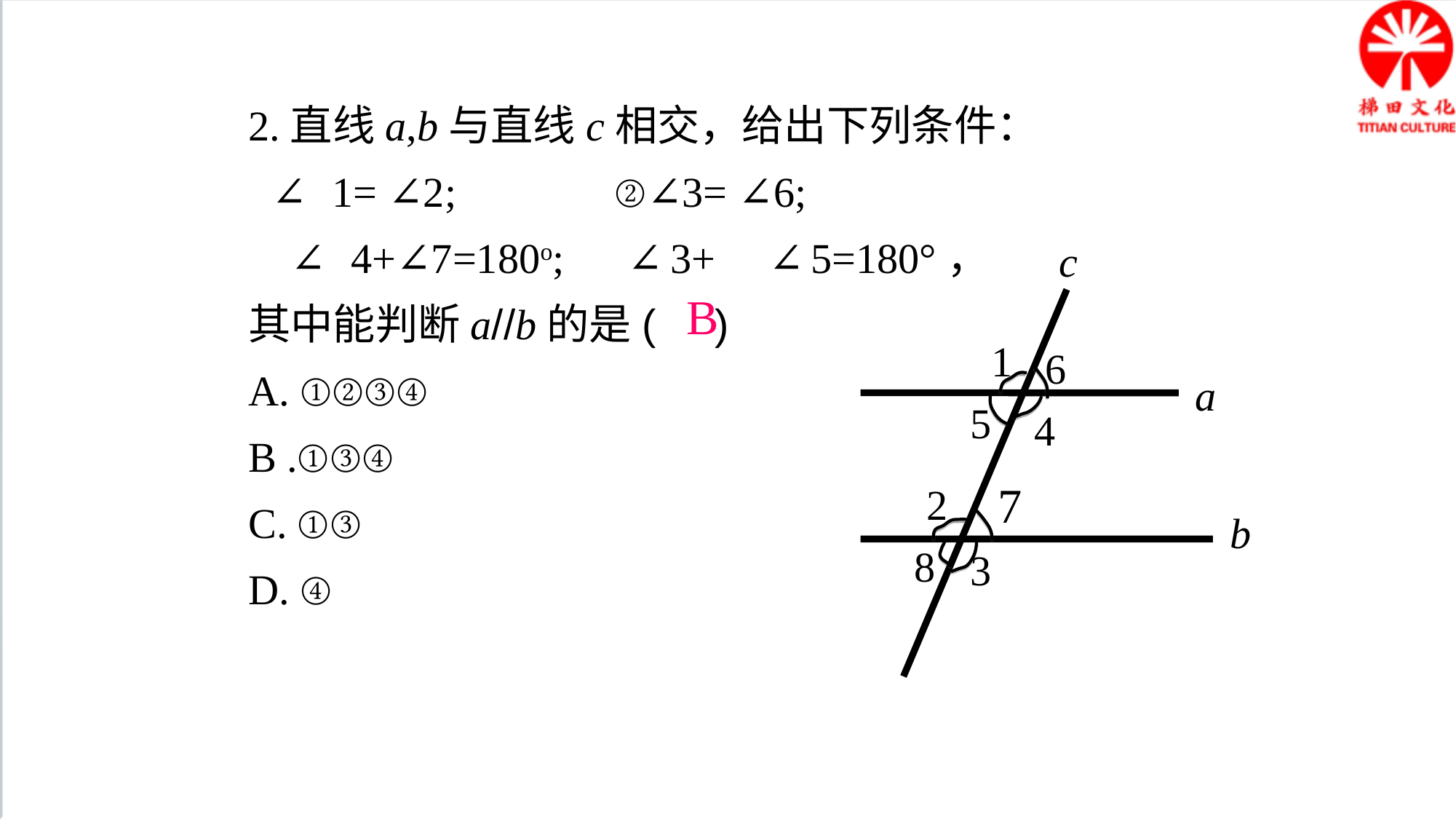

2.直线a,b与直线c相交，给出下列条件：
  ①∠1= ∠2;               ②∠3= ∠6;
    ③∠4+∠7=180o;      ④∠3+ ∠5=180°，
其中能判断a//b的是(     )
A. ①②③④
B .①③④
C. ①③
D. ④
c

1
6
a
5

4
7
2
b
8
3

B